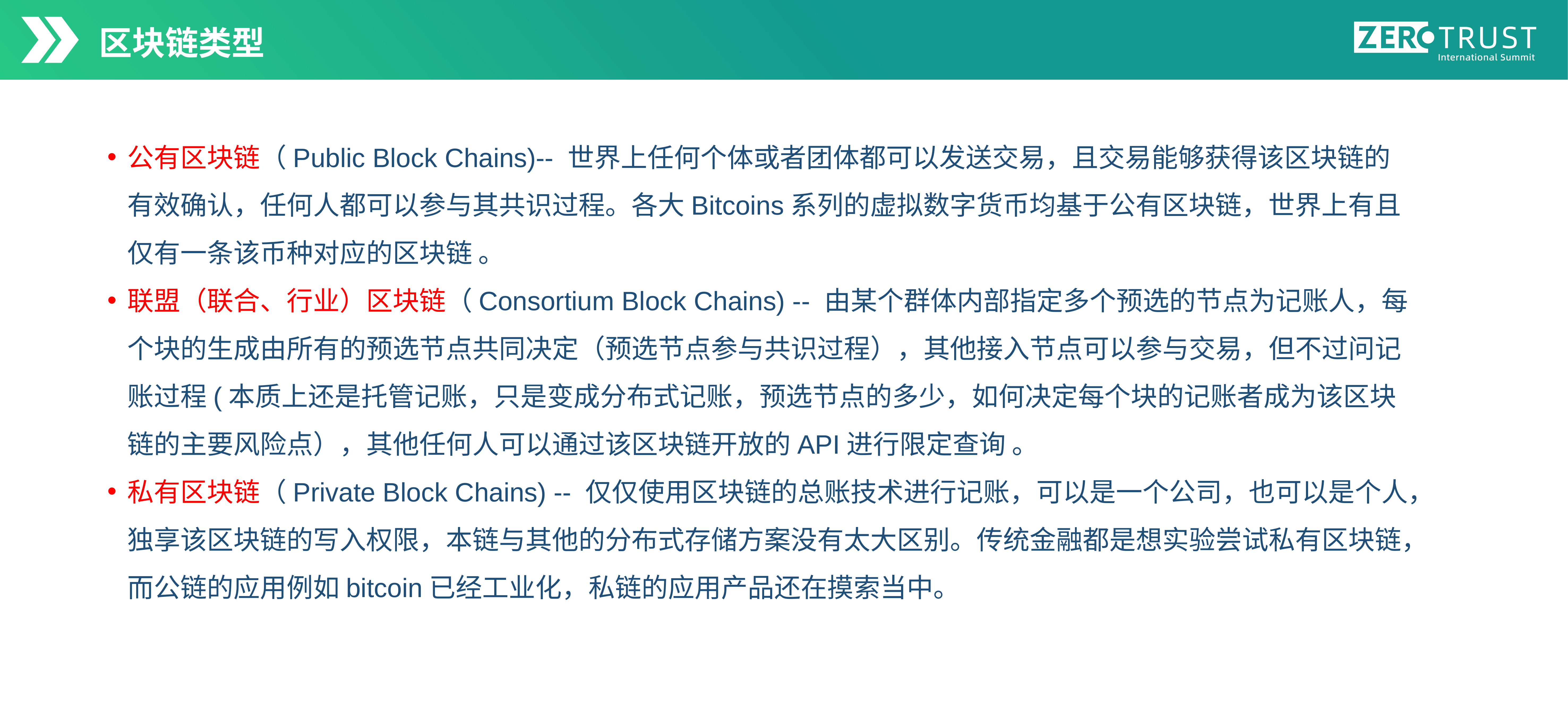

区块链类型
公有区块链（Public Block Chains)-- 世界上任何个体或者团体都可以发送交易，且交易能够获得该区块链的有效确认，任何人都可以参与其共识过程。各大Bitcoins系列的虚拟数字货币均基于公有区块链，世界上有且仅有一条该币种对应的区块链 。
联盟（联合、行业）区块链（Consortium Block Chains) -- 由某个群体内部指定多个预选的节点为记账人，每个块的生成由所有的预选节点共同决定（预选节点参与共识过程），其他接入节点可以参与交易，但不过问记账过程(本质上还是托管记账，只是变成分布式记账，预选节点的多少，如何决定每个块的记账者成为该区块链的主要风险点），其他任何人可以通过该区块链开放的API进行限定查询 。
私有区块链（Private Block Chains) -- 仅仅使用区块链的总账技术进行记账，可以是一个公司，也可以是个人，独享该区块链的写入权限，本链与其他的分布式存储方案没有太大区别。传统金融都是想实验尝试私有区块链，而公链的应用例如bitcoin已经工业化，私链的应用产品还在摸索当中。